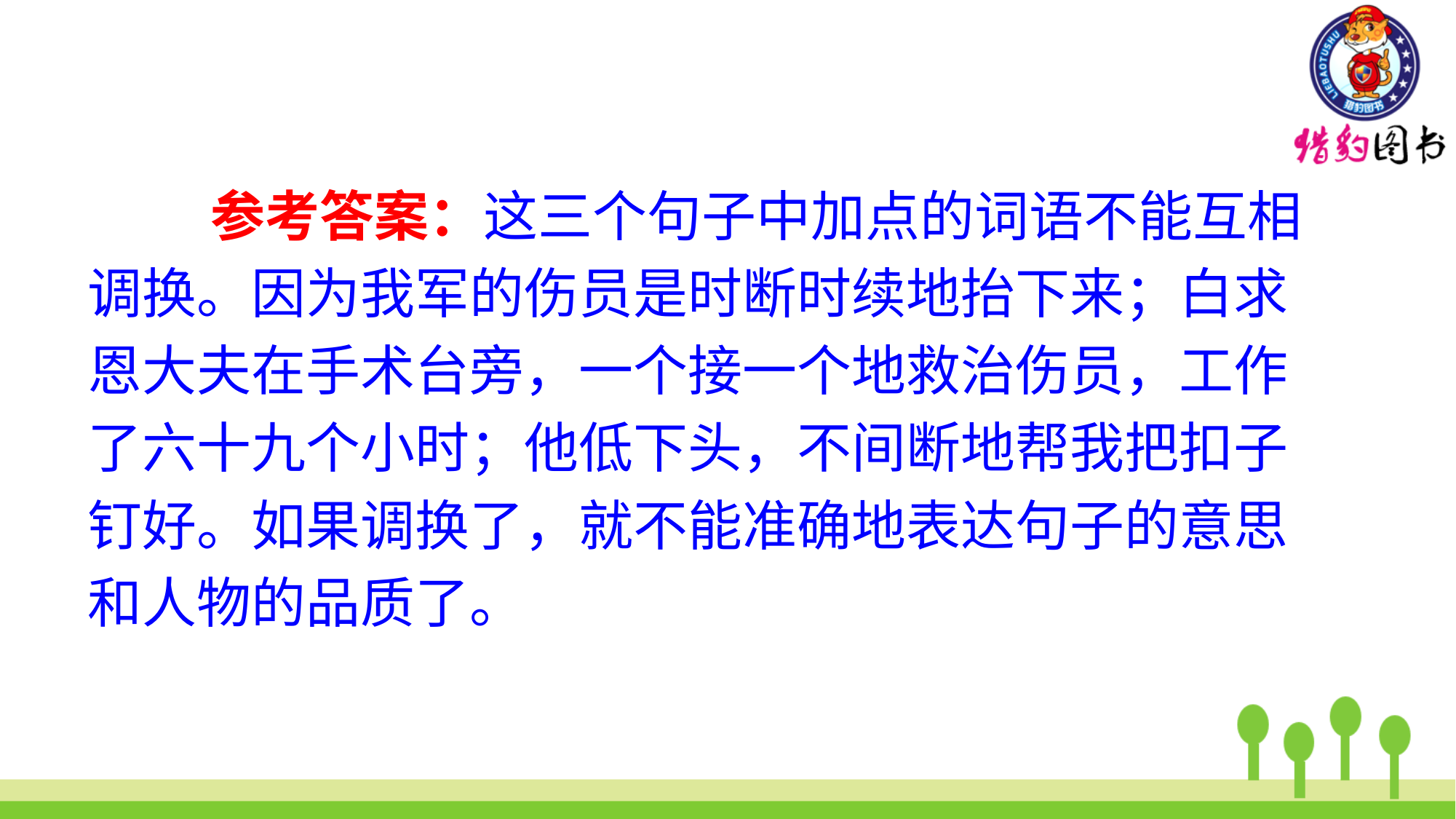

参考答案：这三个句子中加点的词语不能互相调换。因为我军的伤员是时断时续地抬下来；白求恩大夫在手术台旁，一个接一个地救治伤员，工作了六十九个小时；他低下头，不间断地帮我把扣子钉好。如果调换了，就不能准确地表达句子的意思和人物的品质了。